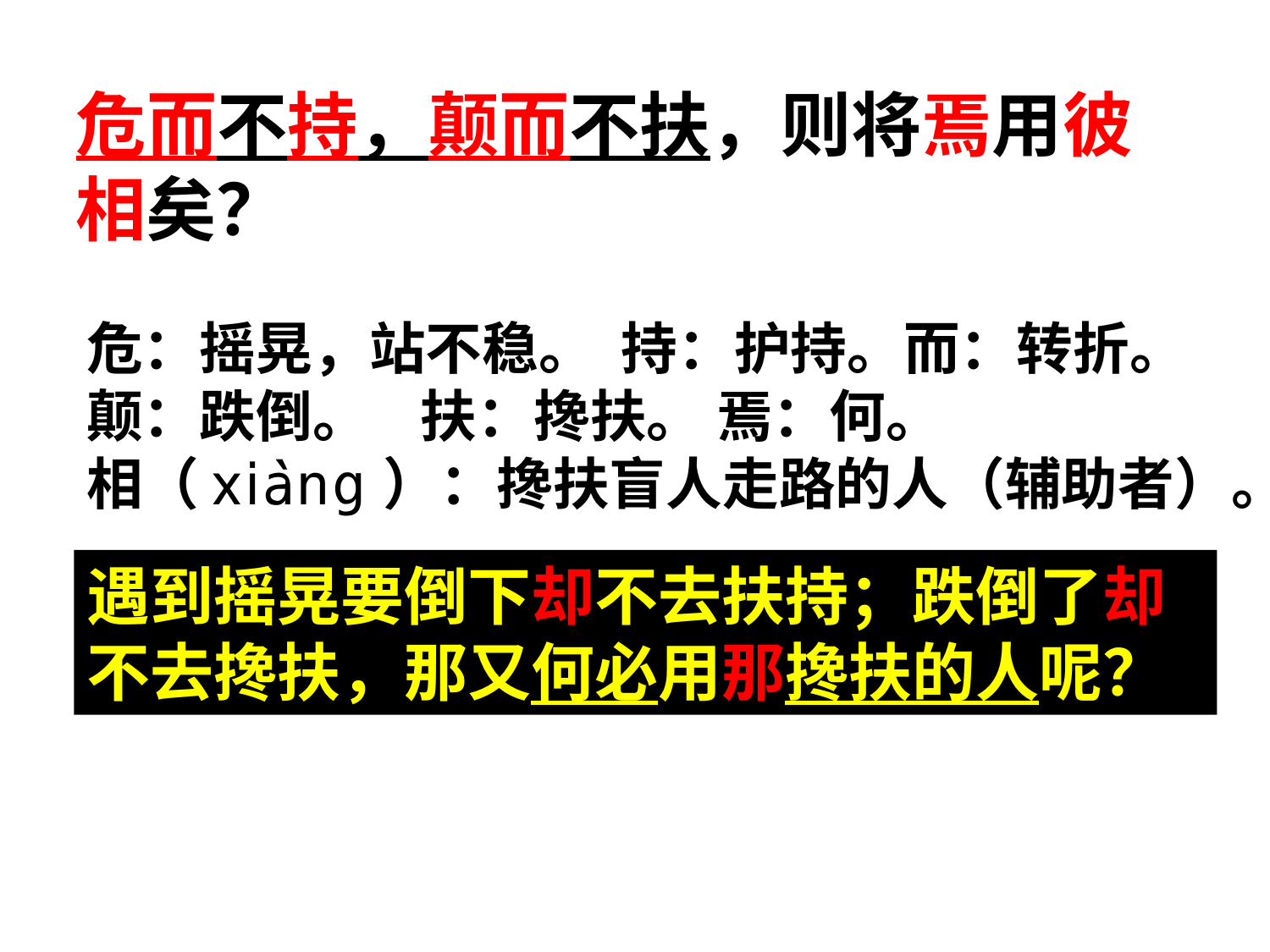

危而不持，颠而不扶，则将焉用彼相矣？
危：摇晃，站不稳。  持：护持。而：转折。
颠：跌倒。    扶：搀扶。 焉：何。
相（xiàng）：搀扶盲人走路的人（辅助者）。
遇到摇晃要倒下却不去扶持；跌倒了却不去搀扶，那又何必用那搀扶的人呢？